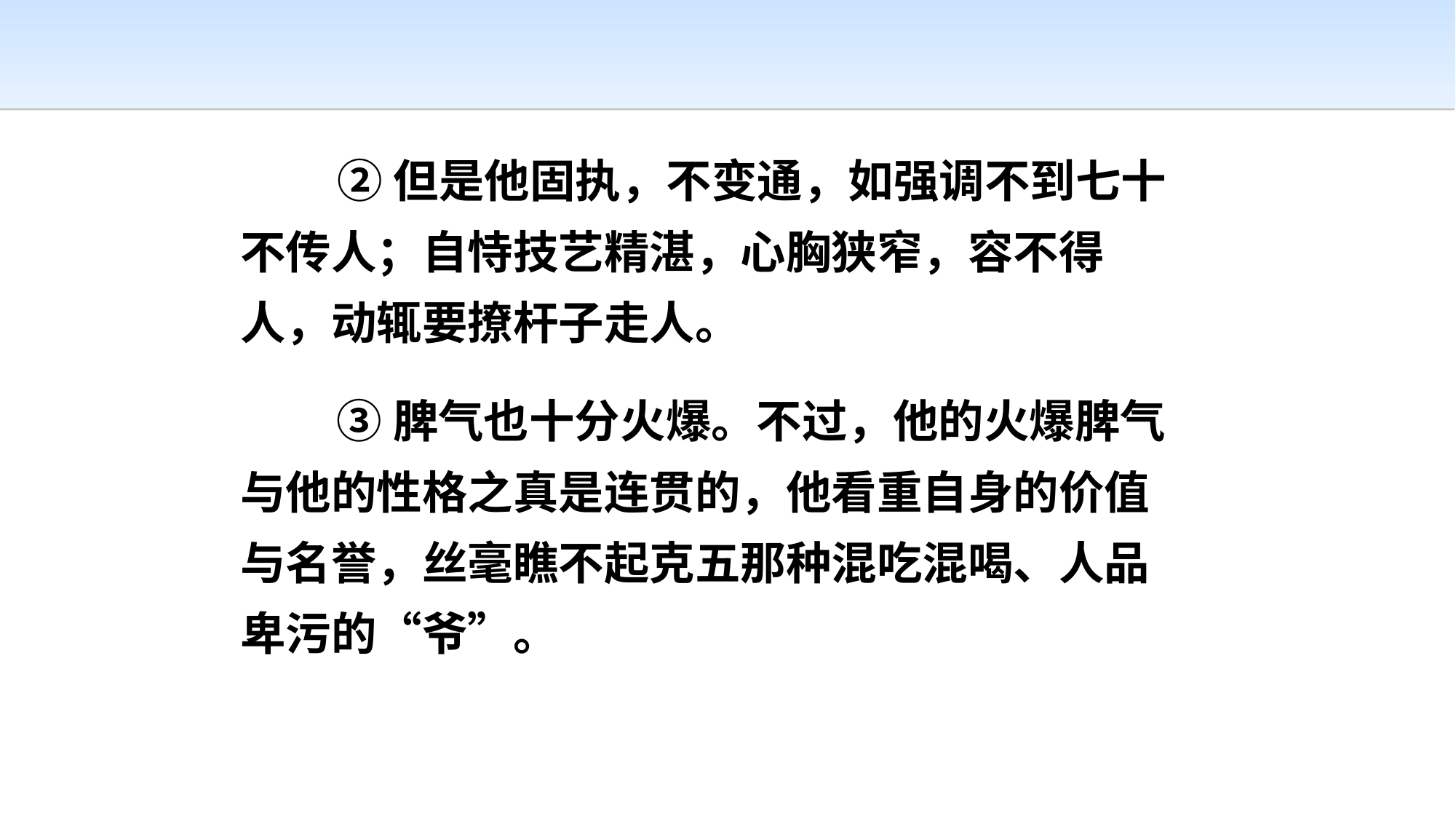

②但是他固执，不变通，如强调不到七十不传人；自恃技艺精湛，心胸狭窄，容不得人，动辄要撩杆子走人。
 ③脾气也十分火爆。不过，他的火爆脾气与他的性格之真是连贯的，他看重自身的价值与名誉，丝毫瞧不起克五那种混吃混喝、人品卑污的“爷”。